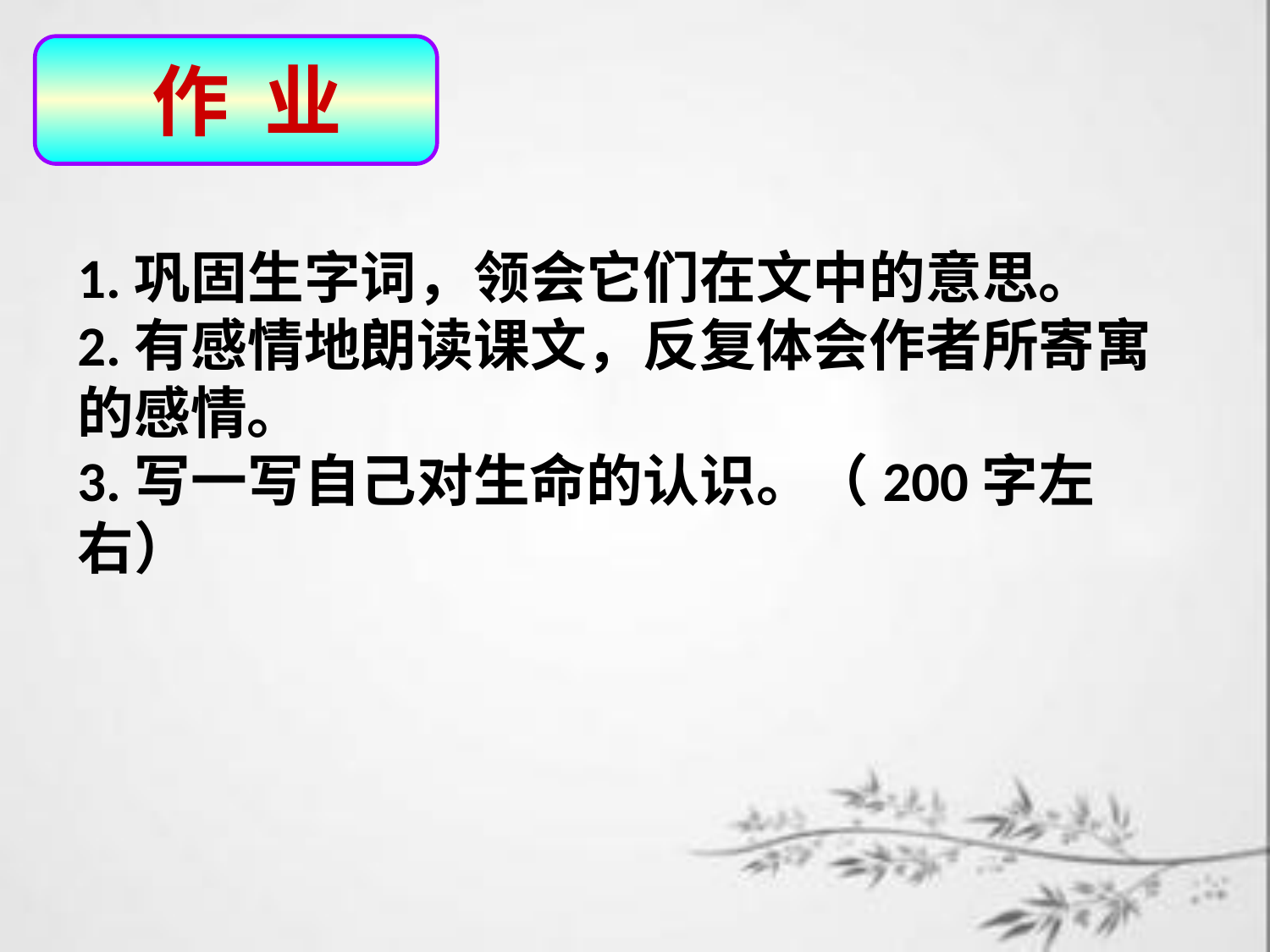

作  业
1.巩固生字词，领会它们在文中的意思。
2.有感情地朗读课文，反复体会作者所寄寓的感情。
3.写一写自己对生命的认识。（200字左右）